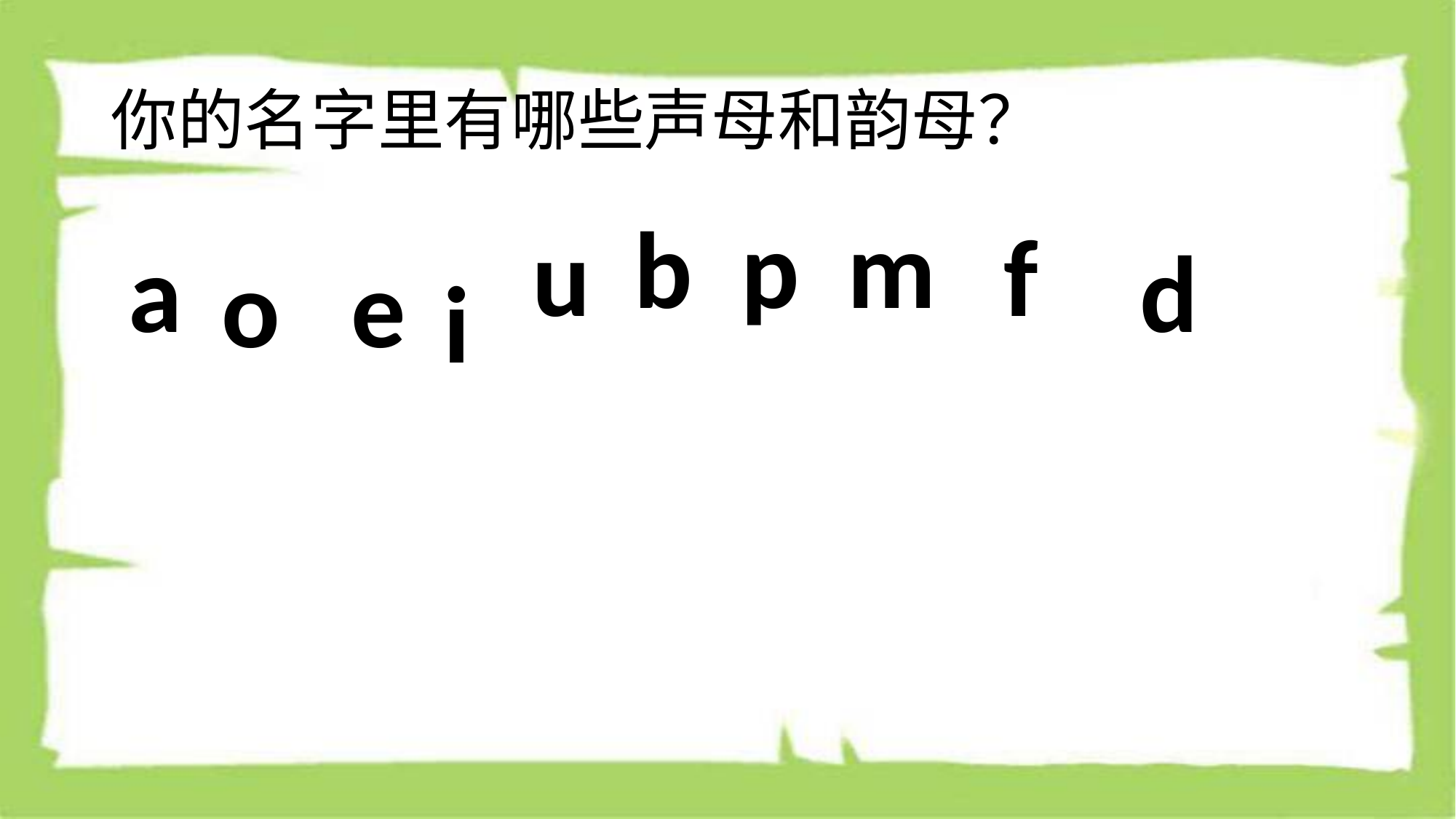

# 你的名字里有哪些声母和韵母？
b
p
m
u
f
a
d
o
e
i